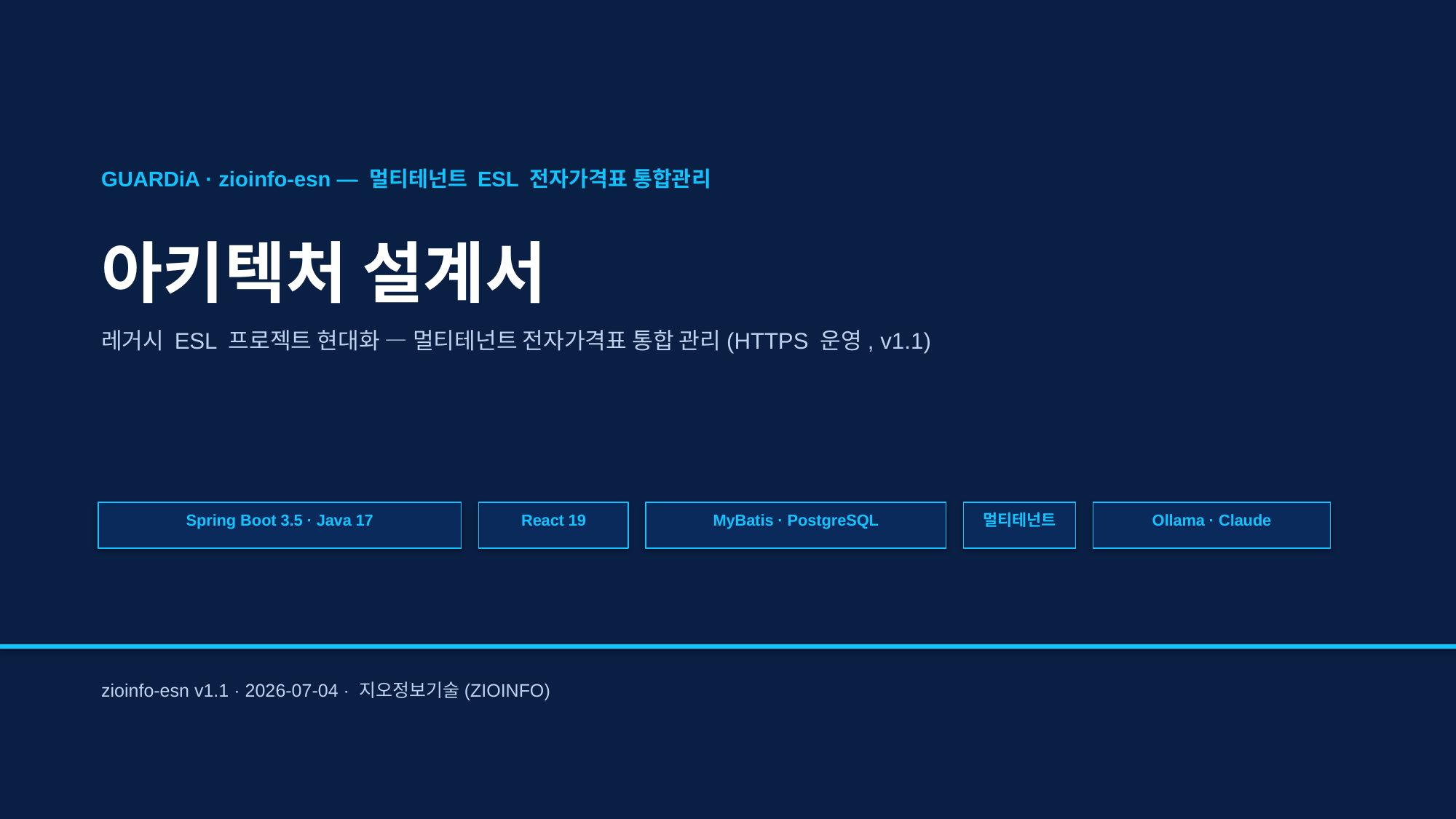

GUARDiA · zioinfo-esn — 멀티테넌트 ESL 전자가격표 통합관리
아키텍처 설계서
레거시 ESL 프로젝트 현대화 — 멀티테넌트 전자가격표 통합 관리(HTTPS 운영, v1.1)

Spring Boot 3.5 · Java 17
React 19
MyBatis · PostgreSQL
멀티테넌트
Ollama · Claude

zioinfo-esn v1.1 · 2026-07-04 · 지오정보기술(ZIOINFO)